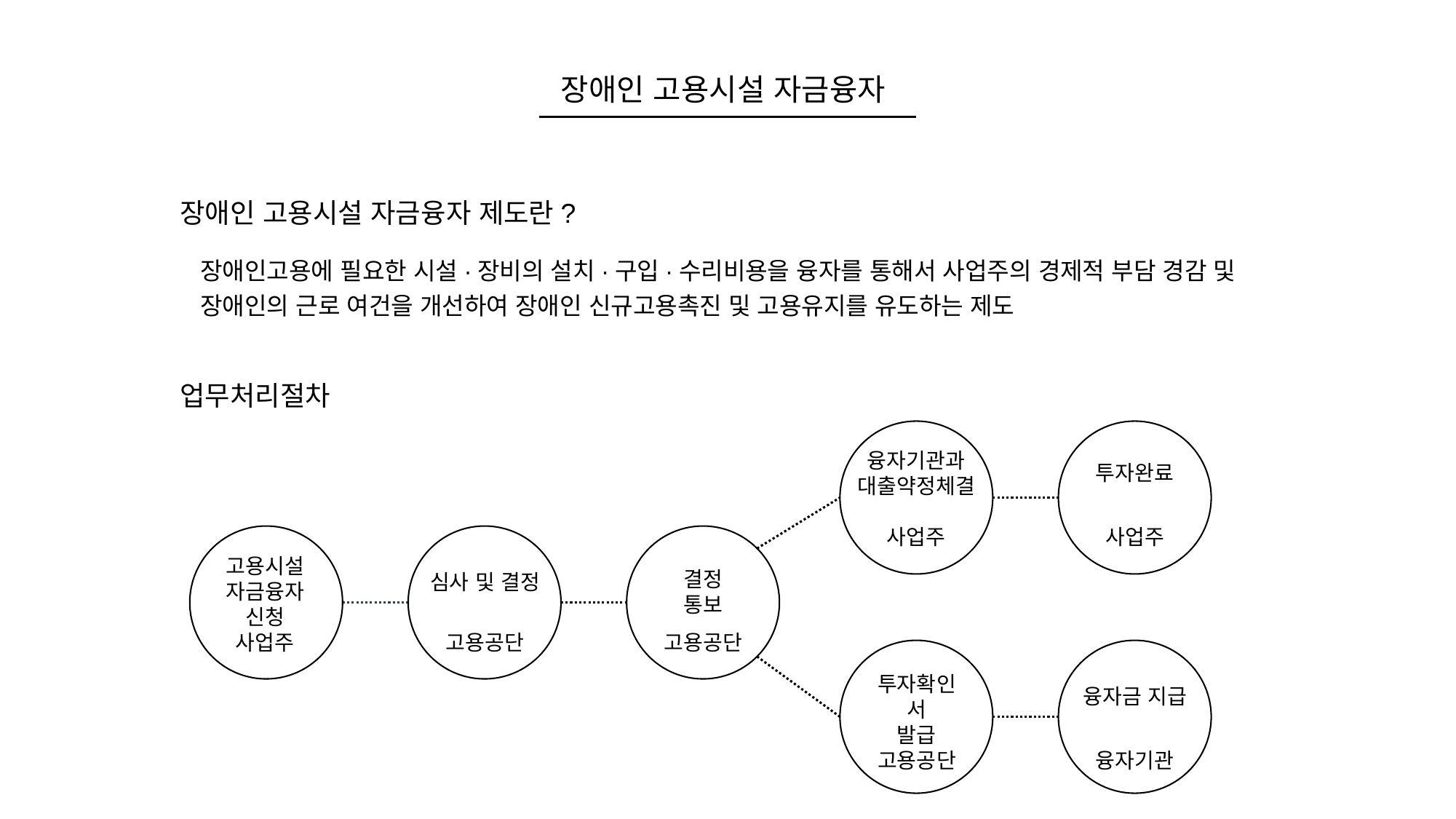

장애인 고용시설 자금융자
장애인 고용시설 자금융자 제도란?
장애인고용에 필요한 시설·장비의 설치·구입·수리비용을 융자를 통해서 사업주의 경제적 부담 경감 및 장애인의 근로 여건을 개선하여 장애인 신규고용촉진 및 고용유지를 유도하는 제도
업무처리절차

융자기관과
대출약정체결
투자완료
사업주
사업주

고용시설
자금융자 신청
결정 통보
심사 및 결정
사업주
고용공단
고용공단

투자확인서
발급
융자금 지급
고용공단
융자기관